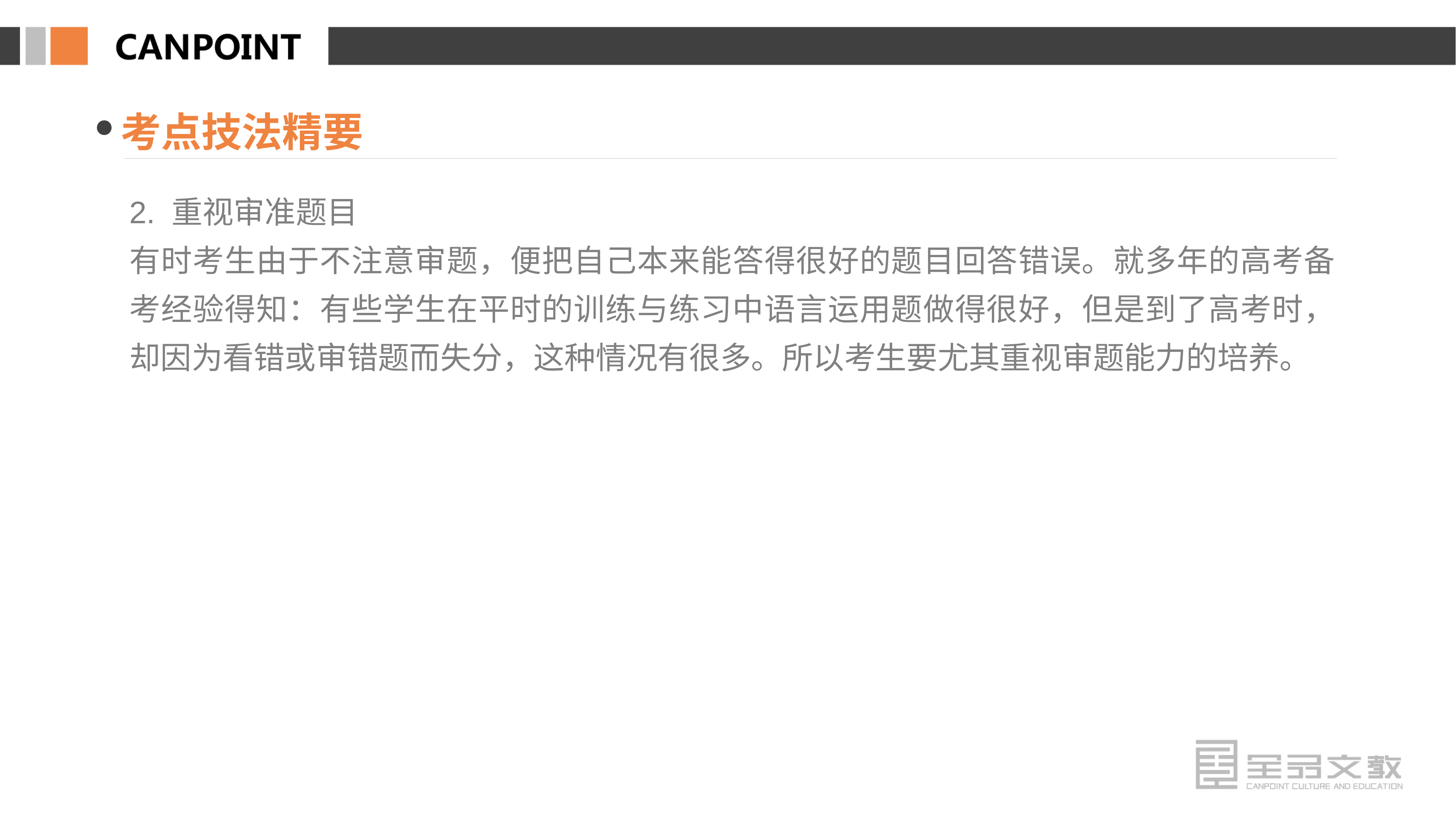

考点技法精要

2. 重视审准题目
有时考生由于不注意审题，便把自己本来能答得很好的题目回答错误。就多年的高考备考经验得知：有些学生在平时的训练与练习中语言运用题做得很好，但是到了高考时，却因为看错或审错题而失分，这种情况有很多。所以考生要尤其重视审题能力的培养。